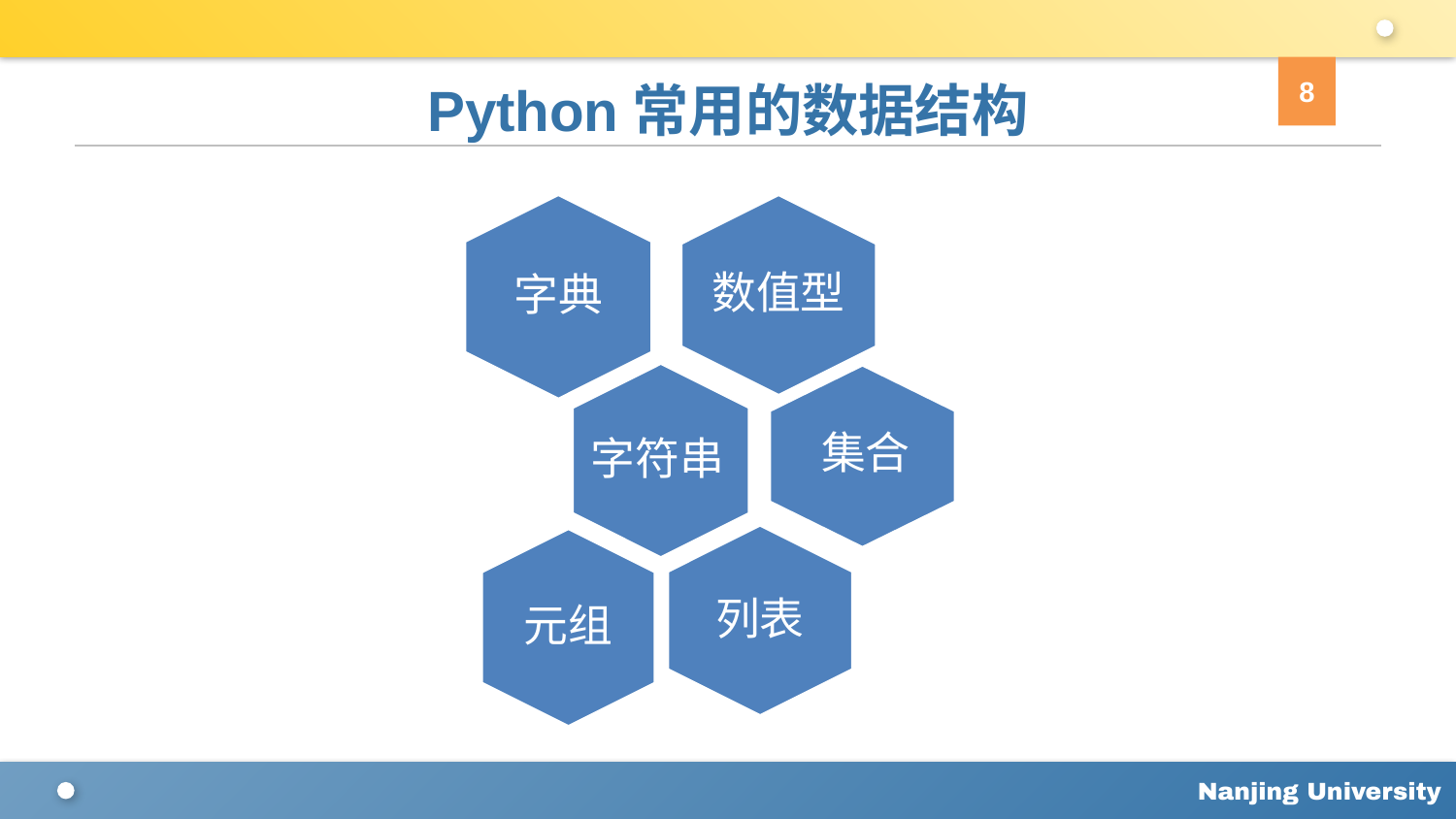

8
# Python常用的数据结构

字典

数值型

字符串

集合

列表

元组